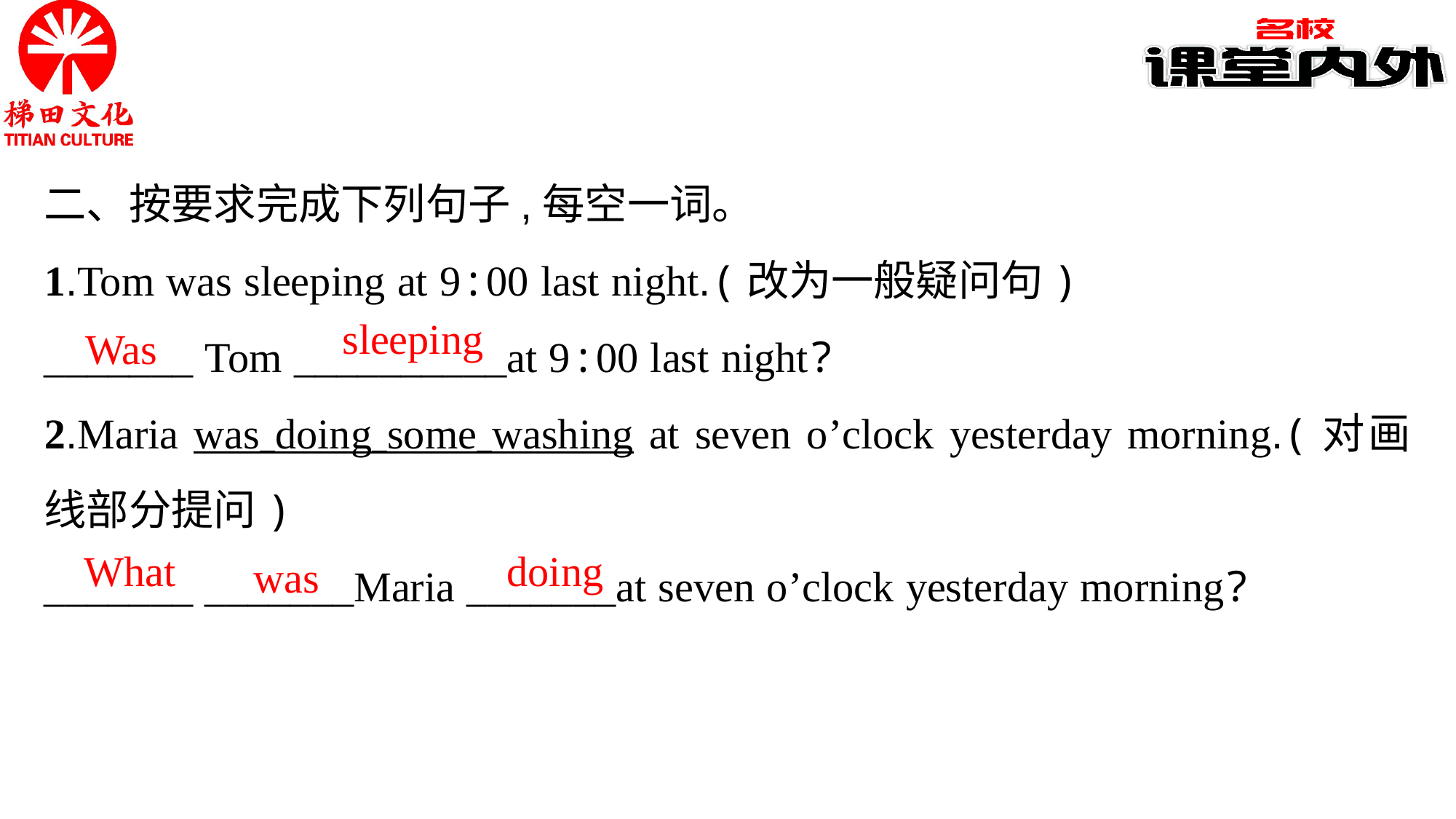

二、按要求完成下列句子,每空一词。
1.Tom was sleeping at 9:00 last night.(改为一般疑问句)
_______ Tom __________at 9:00 last night?
2.Maria was doing some washing at seven o’clock yesterday morning.(对画线部分提问)
_______ _______Maria _______at seven o’clock yesterday morning?
sleeping
Was
What
doing
was